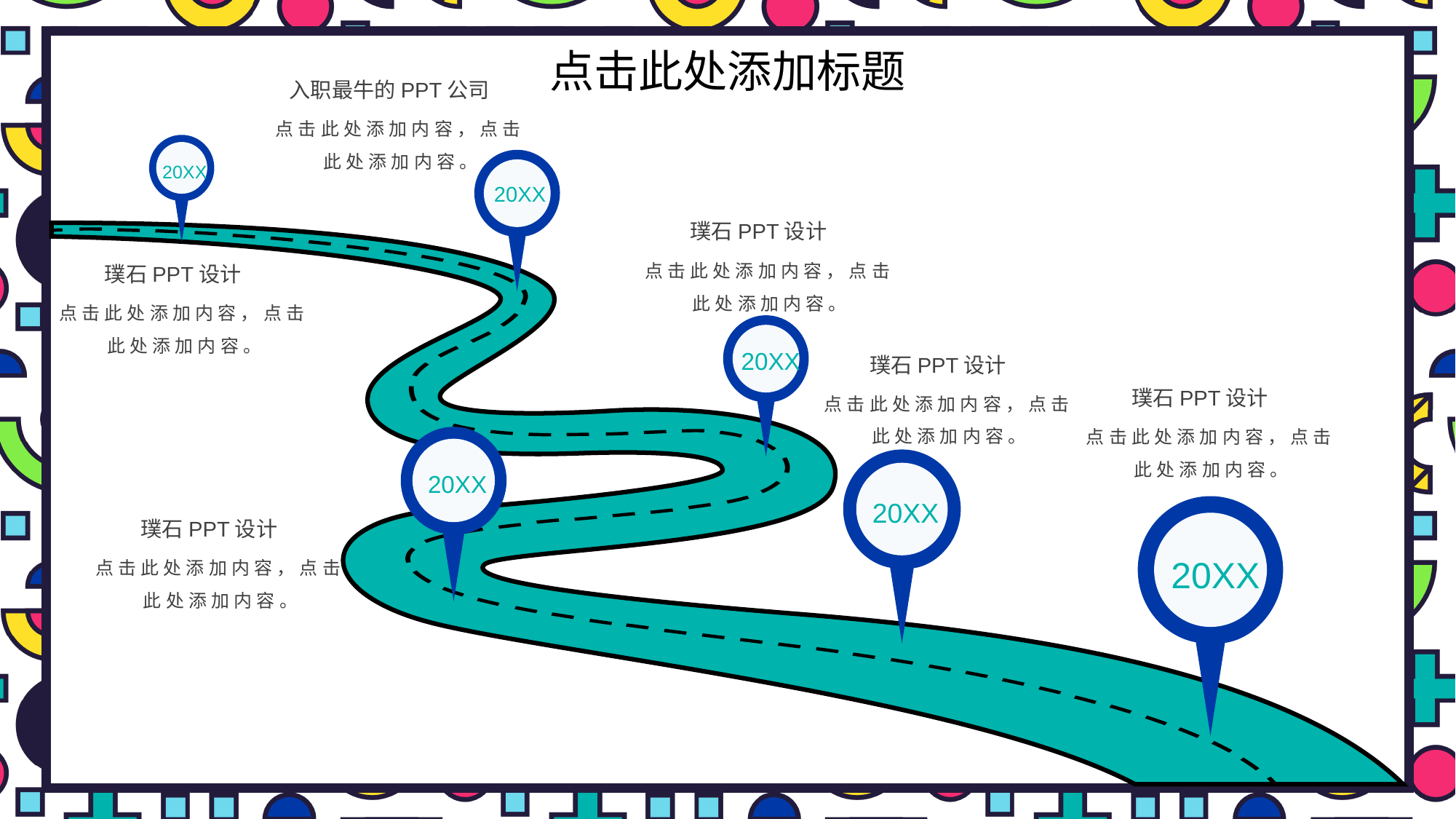

# 点击此处添加标题
入职最牛的PPT公司
点击此处添加内容，点击此处添加内容。

20XX

20XX
璞石PPT设计

璞石PPT设计
点击此处添加内容，点击此处添加内容。
点击此处添加内容，点击此处添加内容。

20XX
璞石PPT设计
璞石PPT设计
点击此处添加内容，点击此处添加内容。
点击此处添加内容，点击此处添加内容。

20XX

20XX

20XX
璞石PPT设计
点击此处添加内容，点击此处添加内容。